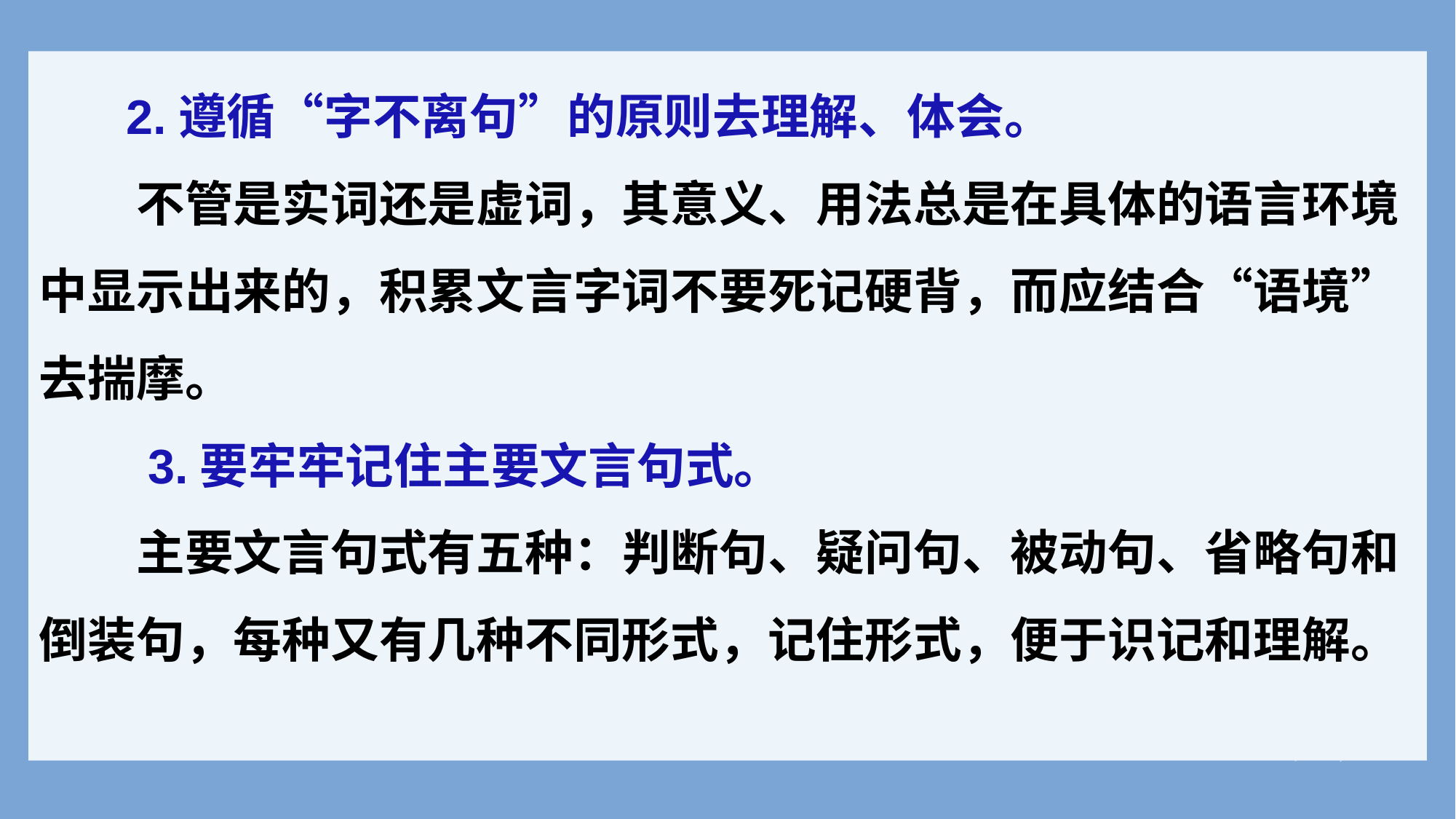

2.遵循“字不离句”的原则去理解、体会。
　　不管是实词还是虚词，其意义、用法总是在具体的语言环境中显示出来的，积累文言字词不要死记硬背，而应结合“语境”去揣摩。
　　3.要牢牢记住主要文言句式。
　　主要文言句式有五种：判断句、疑问句、被动句、省略句和倒装句，每种又有几种不同形式，记住形式，便于识记和理解。